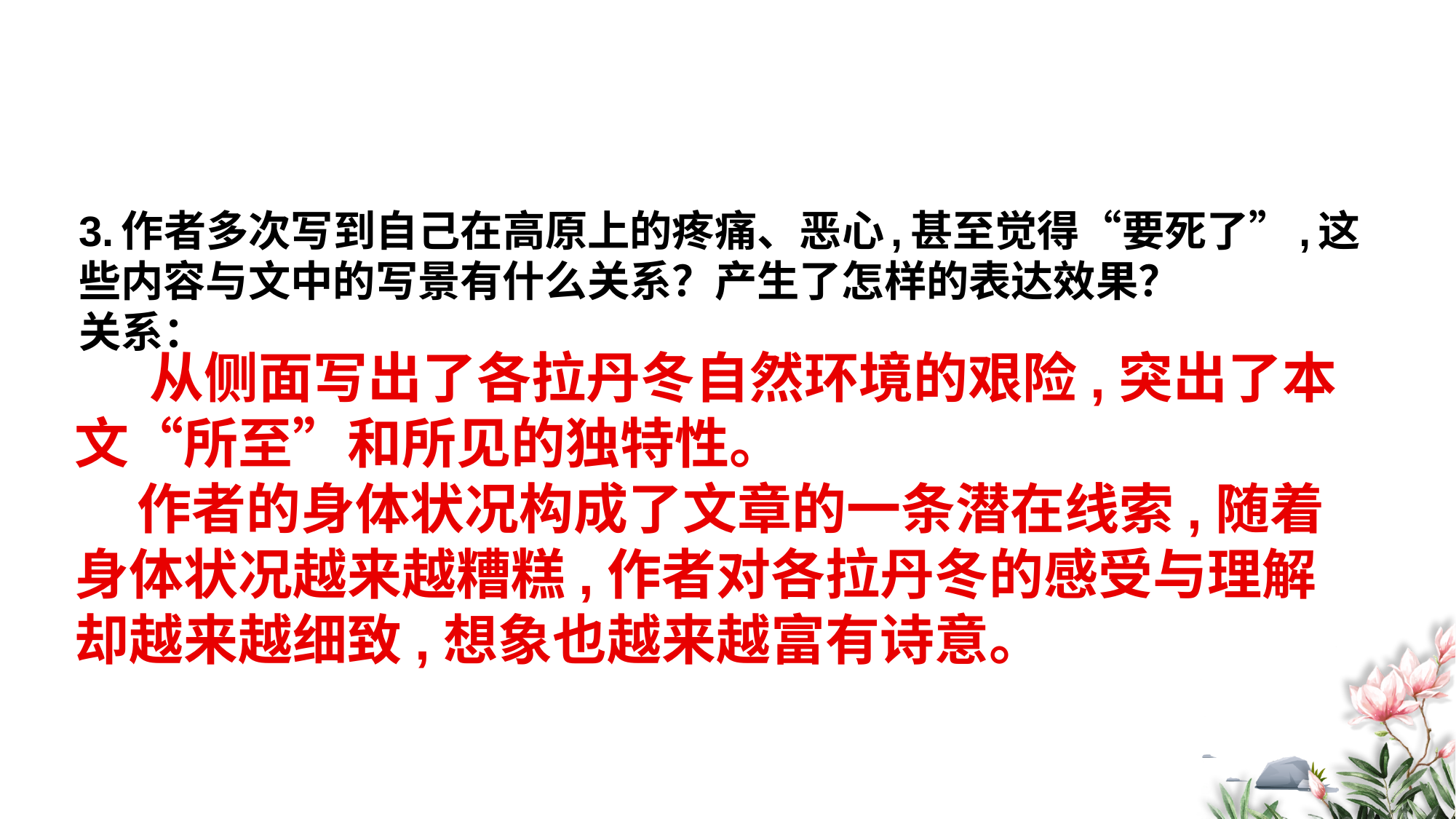

# 3.作者多次写到自己在高原上的疼痛、恶心,甚至觉得“要死了”,这些内容与文中的写景有什么关系？产生了怎样的表达效果？ 关系：
     从侧面写出了各拉丹冬自然环境的艰险,突出了本文“所至”和所见的独特性。
    作者的身体状况构成了文章的一条潜在线索,随着身体状况越来越糟糕,作者对各拉丹冬的感受与理解却越来越细致,想象也越来越富有诗意。